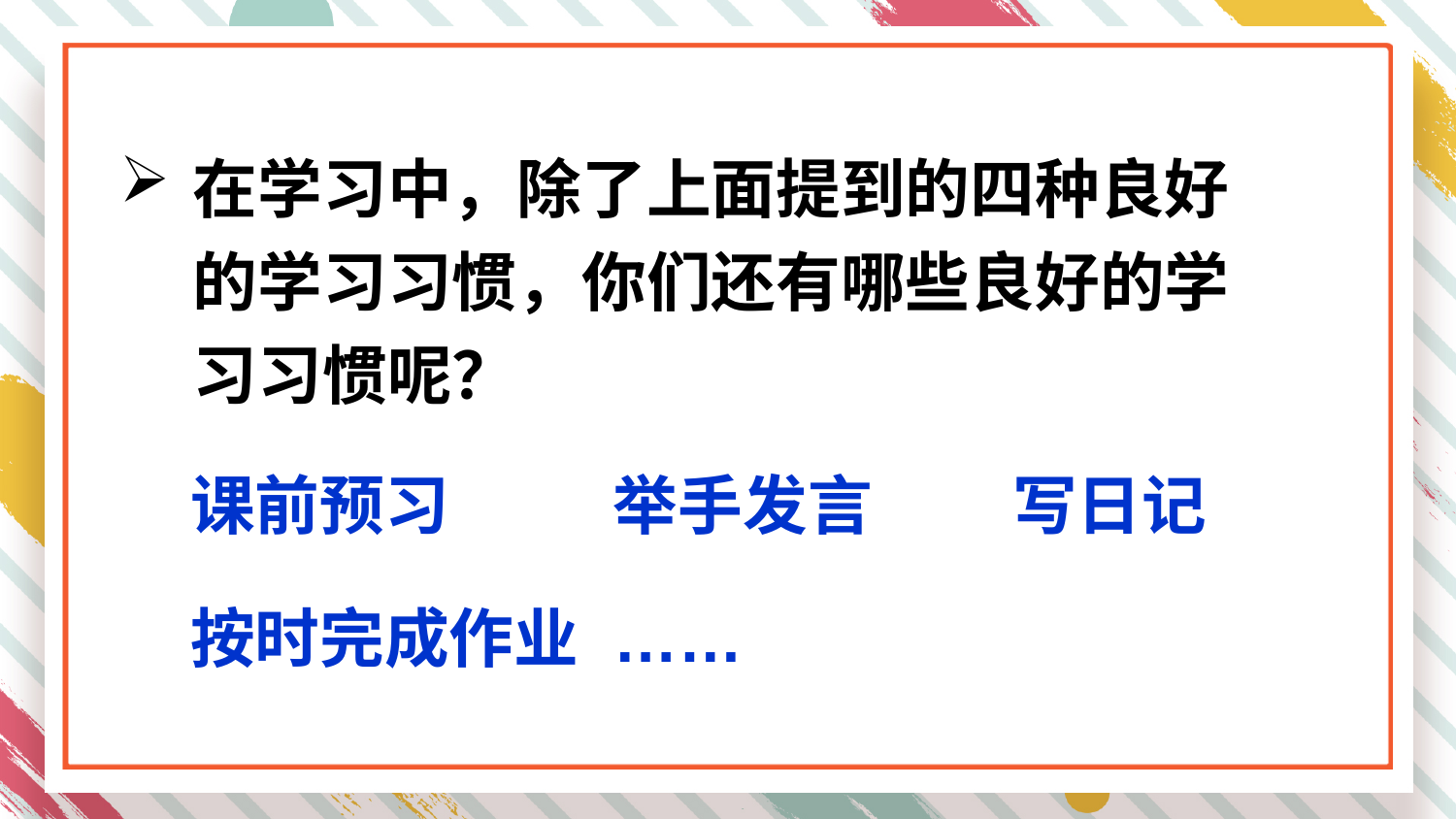

在学习中，除了上面提到的四种良好的学习习惯，你们还有哪些良好的学习习惯呢？
课前预习
举手发言
写日记
按时完成作业
……